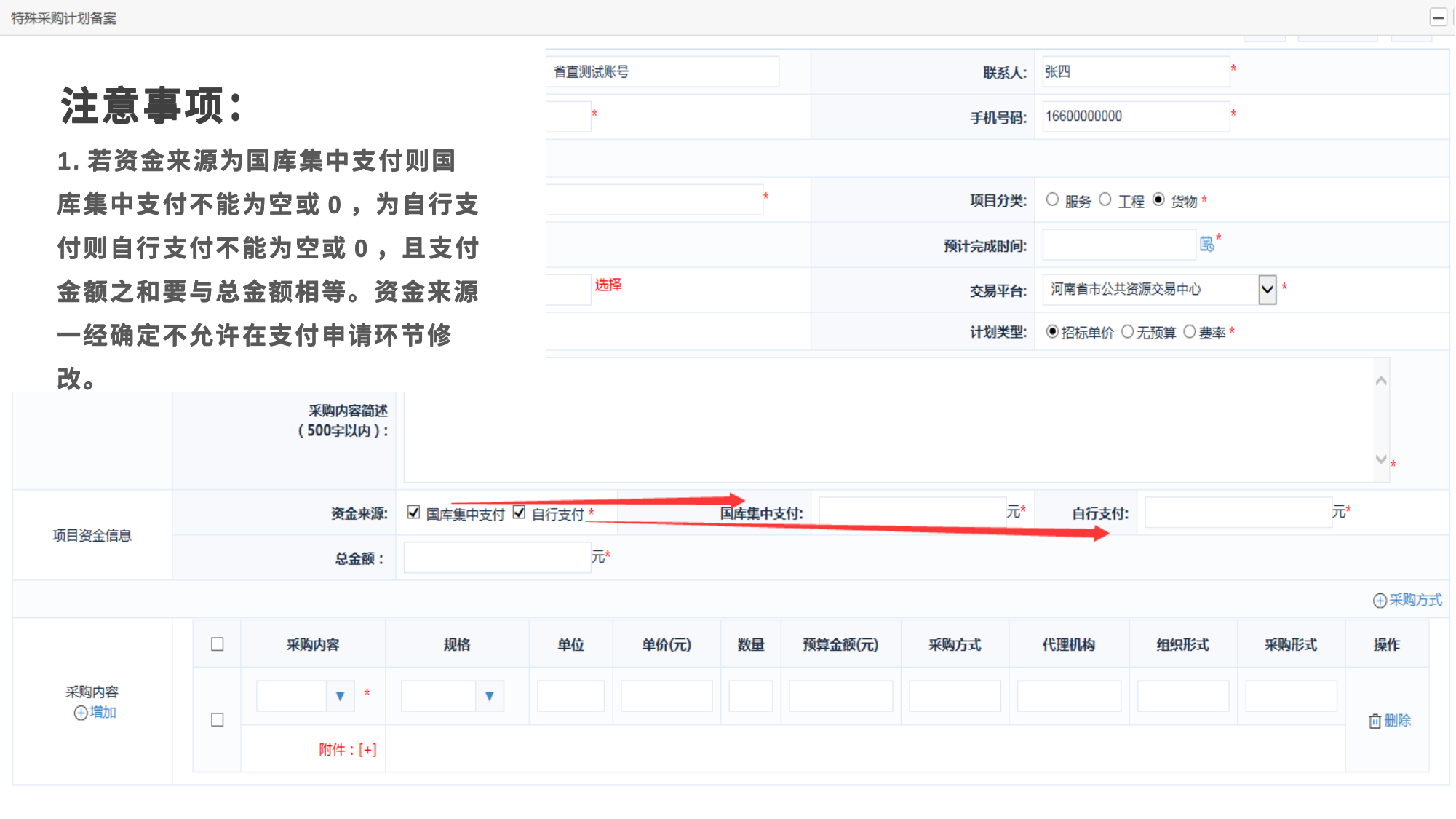

注意事项：
注意事项：
1.若资金来源为国库集中支付则国库集中支付不能为空或0，为自行支付则自行支付不能为空或0，且支付金额之和要与总金额相等。资金来源一经确定不允许在支付申请环节修改。

1.若资金来源为国库集中支付则国库集中支付不能为空或0，为自行支付则自行支付不能为空或0，且支付金额之和要与总金额相等。资金来源一经确定不允许在支付申请环节修改。